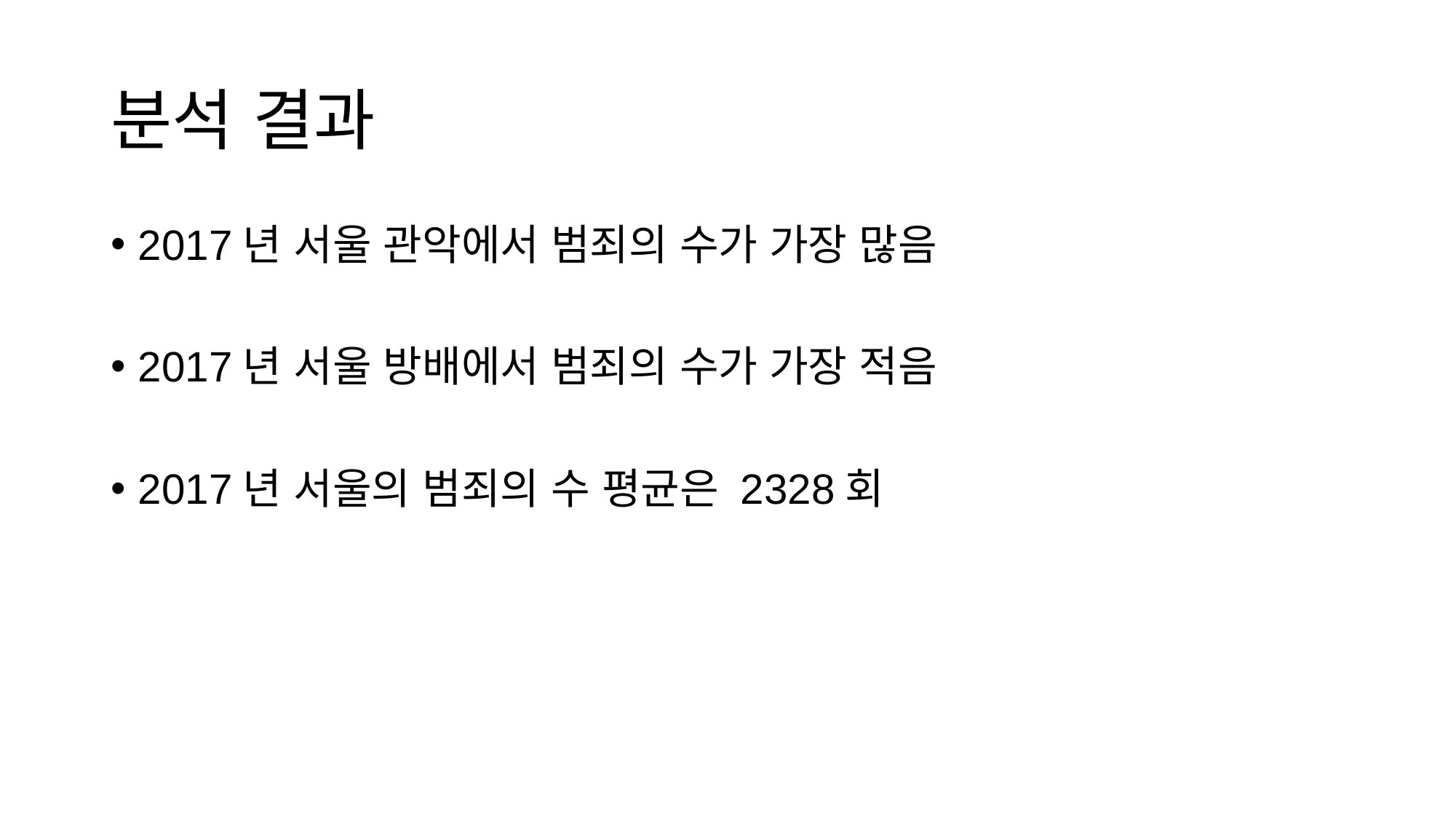

# 분석 결과
2017년 서울 관악에서 범죄의 수가 가장 많음

2017년 서울 방배에서 범죄의 수가 가장 적음

2017년 서울의 범죄의 수 평균은 2328회